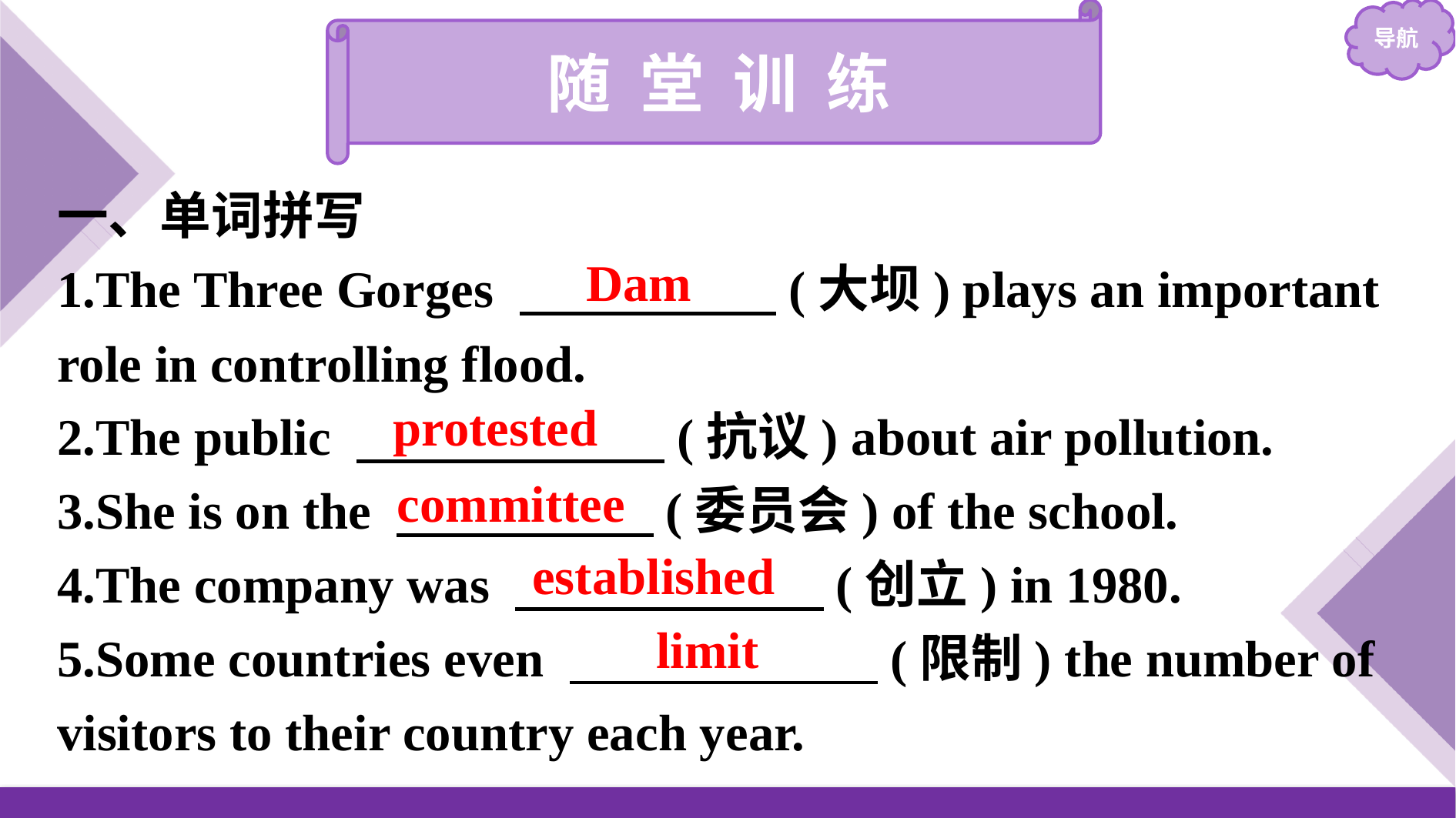

随  堂  训  练
一、单词拼写
1.The Three Gorges 　　　　　(大坝) plays an important role in controlling flood.
2.The public 　　　　　　(抗议) about air pollution.
3.She is on the 　　　　　(委员会) of the school.
4.The company was 　　　　　　(创立) in 1980.
5.Some countries even 　　　　　　(限制) the number of visitors to their country each year.
Dam
protested
committee
established
limit